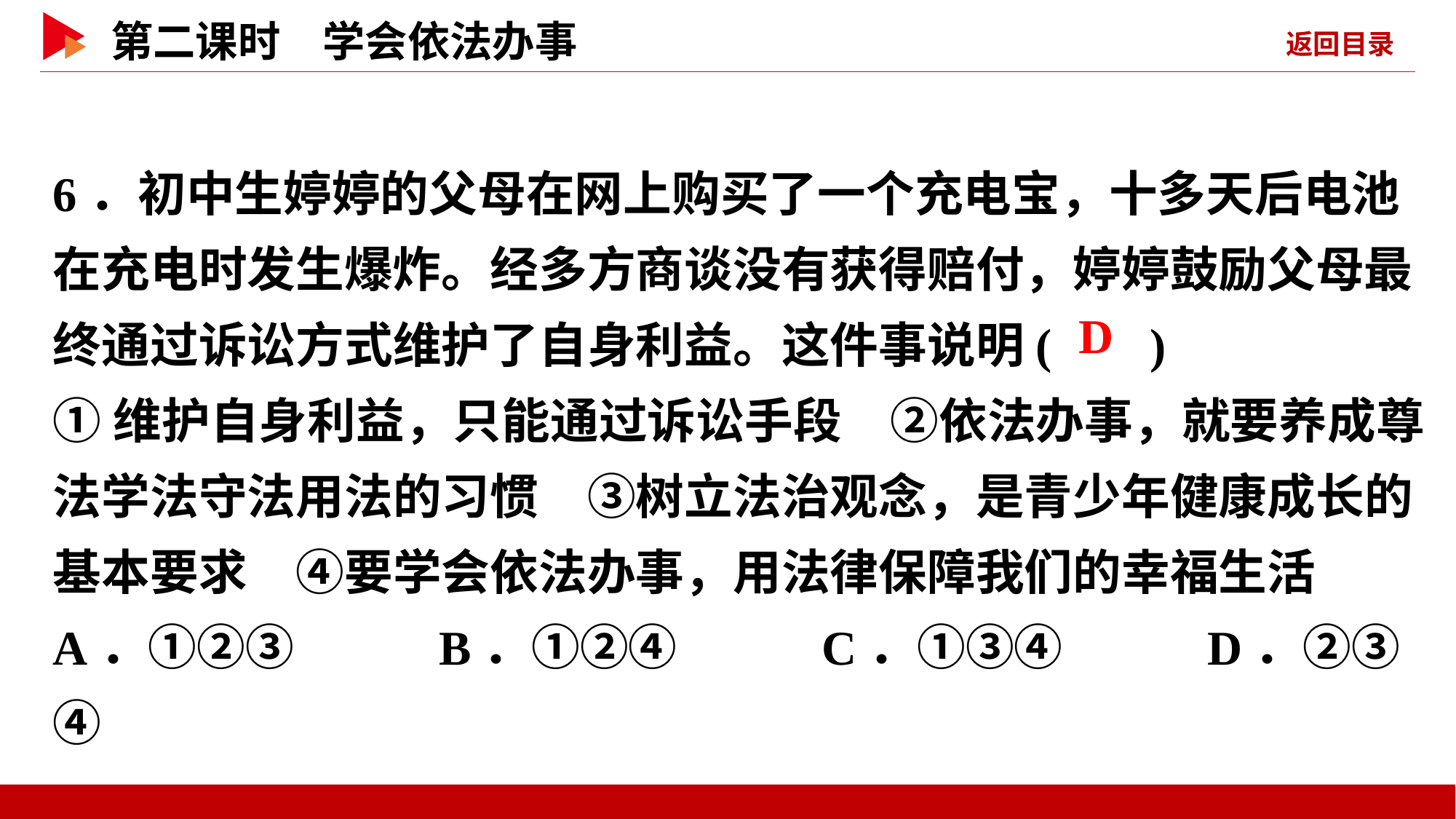

6．初中生婷婷的父母在网上购买了一个充电宝，十多天后电池在充电时发生爆炸。经多方商谈没有获得赔付，婷婷鼓励父母最终通过诉讼方式维护了自身利益。这件事说明(        )
①维护自身利益，只能通过诉讼手段　②依法办事，就要养成尊法学法守法用法的习惯　③树立法治观念，是青少年健康成长的基本要求　④要学会依法办事，用法律保障我们的幸福生活
A．①②③            B．①②④            C．①③④            D．②③④
   D